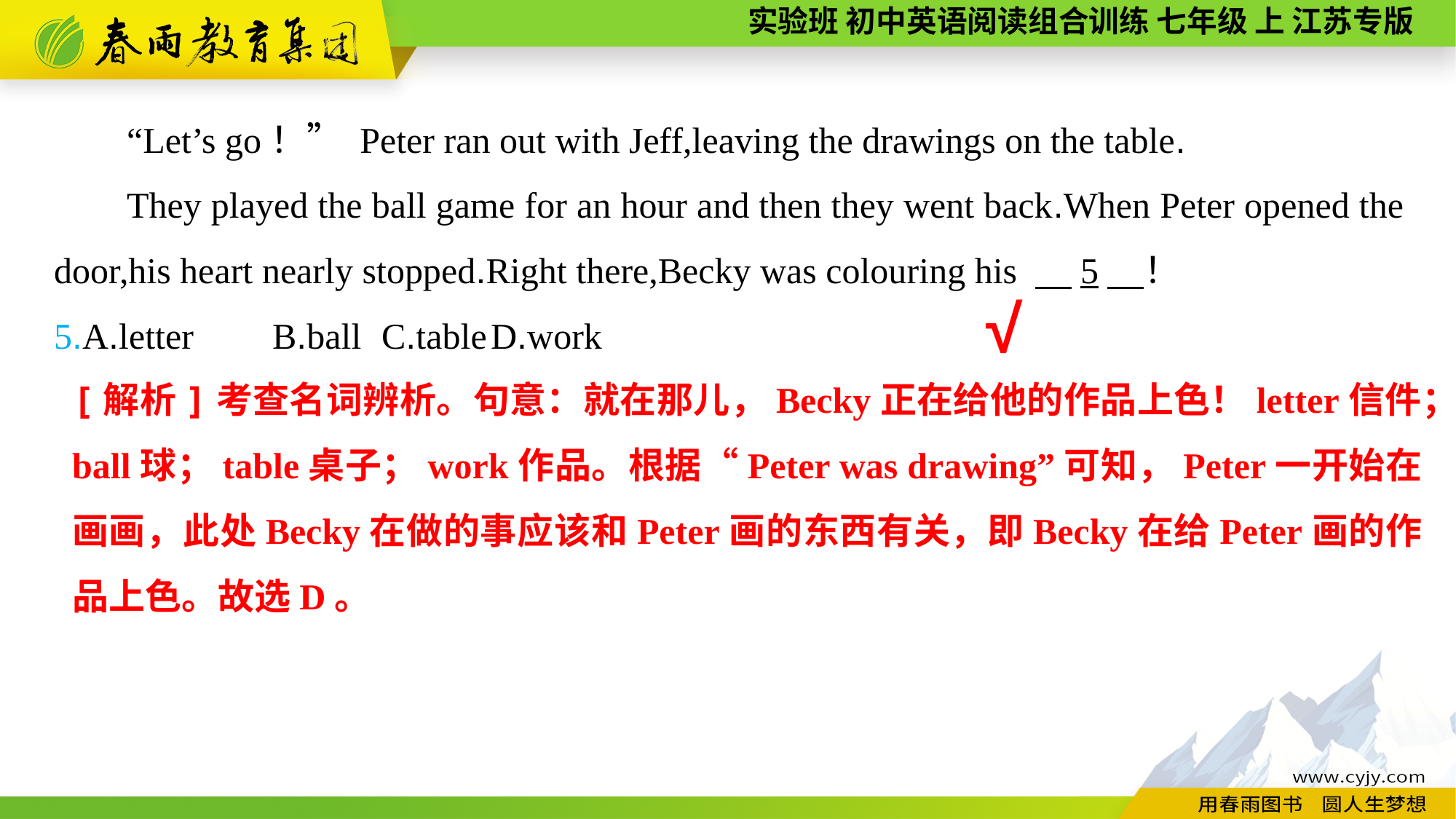

“Let’s go！” Peter ran out with Jeff,leaving the drawings on the table.
They played the ball game for an hour and then they went back.When Peter opened the door,his heart nearly stopped.Right there,Becky was colouring his 　5　！
5.A.letter	B.ball	C.table	D.work
√
[解析]考查名词辨析。句意：就在那儿，Becky正在给他的作品上色！letter信件；ball球；table桌子；work作品。根据“Peter was drawing”可知，Peter一开始在画画，此处Becky在做的事应该和Peter画的东西有关，即Becky在给Peter画的作品上色。故选D。